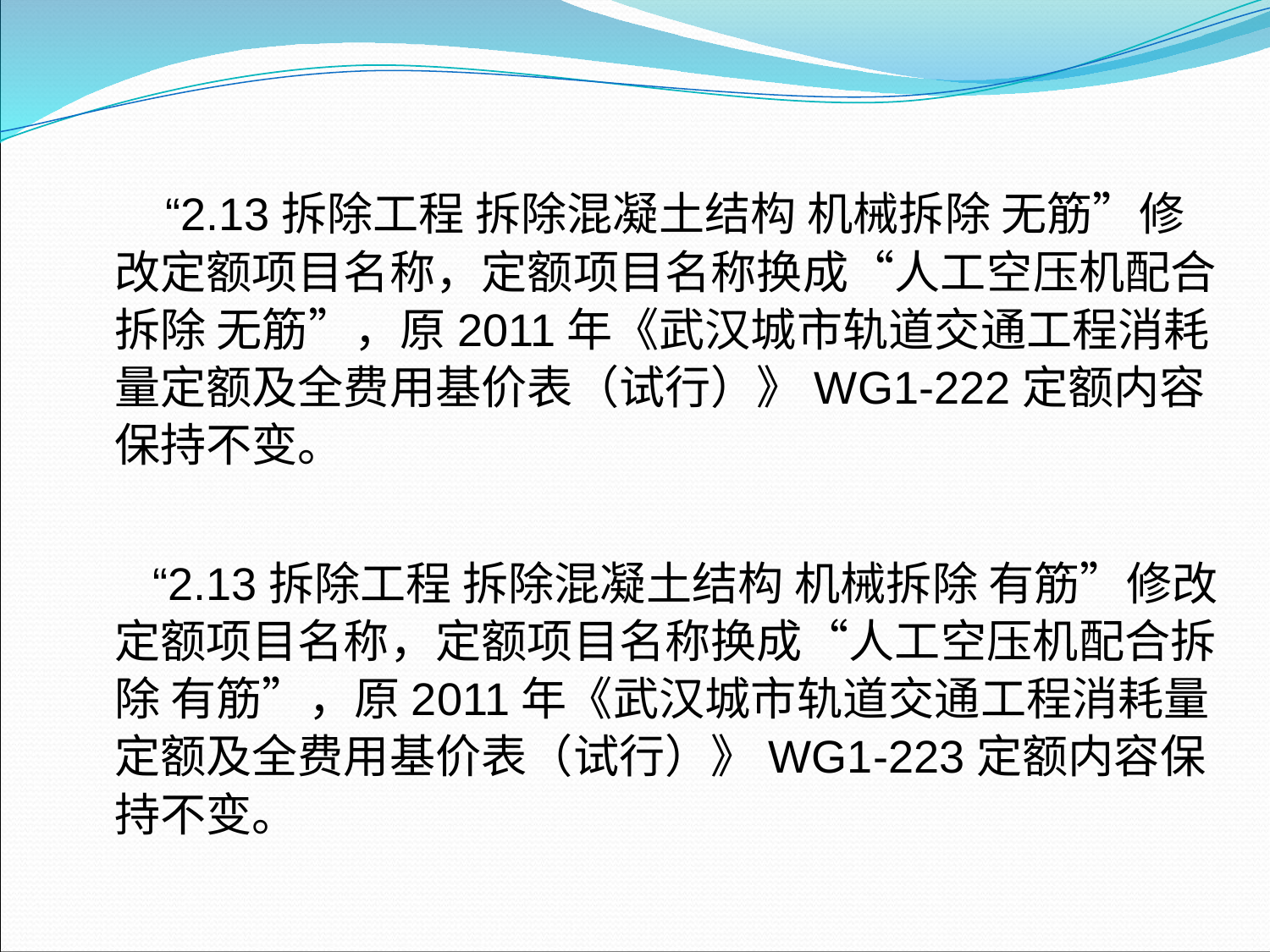

“2.13拆除工程 拆除混凝土结构 机械拆除 无筋”修改定额项目名称，定额项目名称换成“人工空压机配合拆除 无筋”，原2011年《武汉城市轨道交通工程消耗量定额及全费用基价表（试行）》WG1-222定额内容保持不变。

      “2.13拆除工程 拆除混凝土结构 机械拆除 有筋”修改定额项目名称，定额项目名称换成“人工空压机配合拆除 有筋”，原2011年《武汉城市轨道交通工程消耗量定额及全费用基价表（试行）》WG1-223定额内容保持不变。